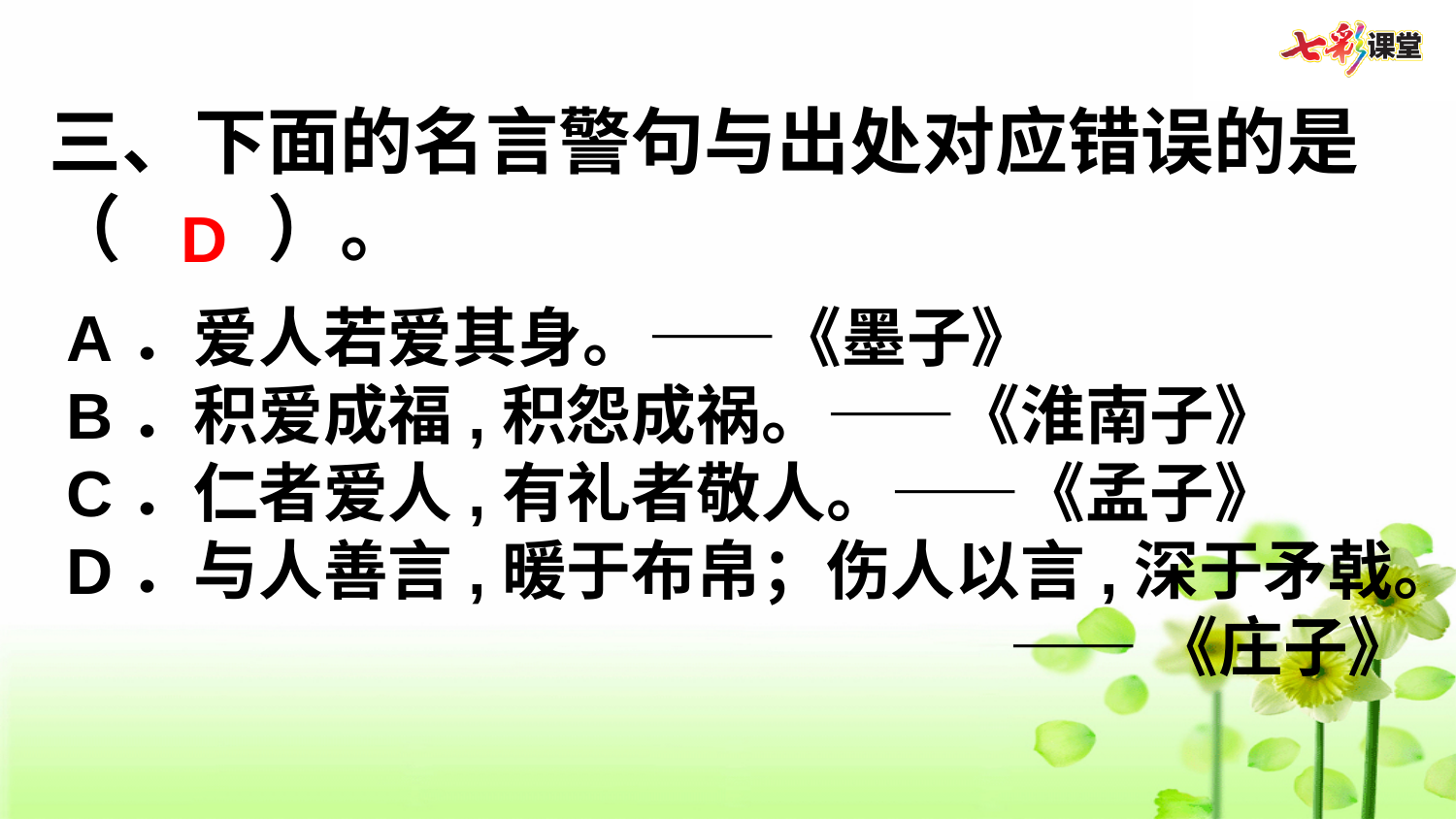

三、下面的名言警句与出处对应错误的是（    ）。
D
A．爱人若爱其身。——《墨子》
B．积爱成福,积怨成祸。——《淮南子》
C．仁者爱人,有礼者敬人。——《孟子》
D．与人善言,暖于布帛；伤人以言,深于矛戟。
——《庄子》